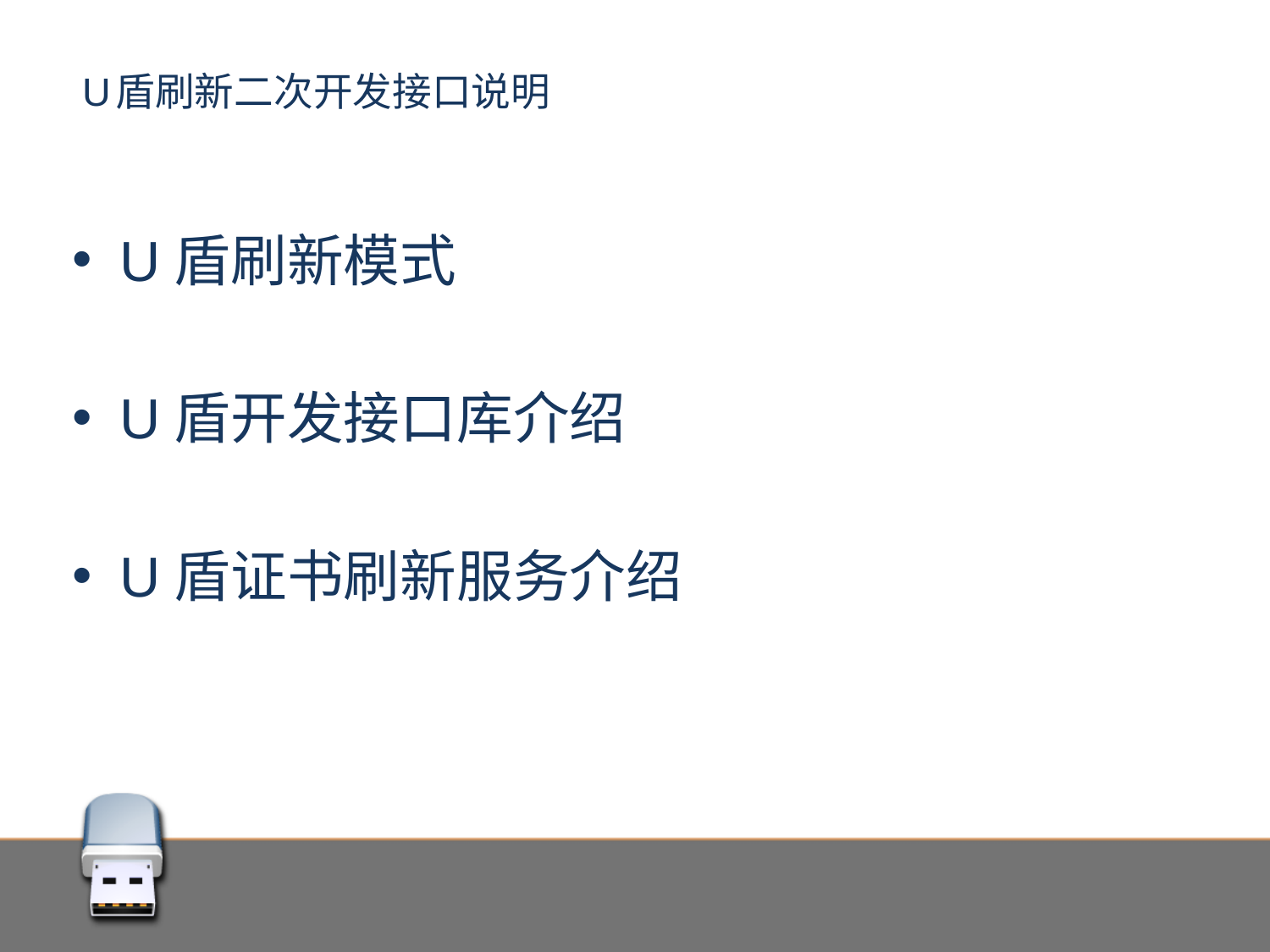

# U盾刷新二次开发接口说明
U盾刷新模式

U盾开发接口库介绍

U盾证书刷新服务介绍